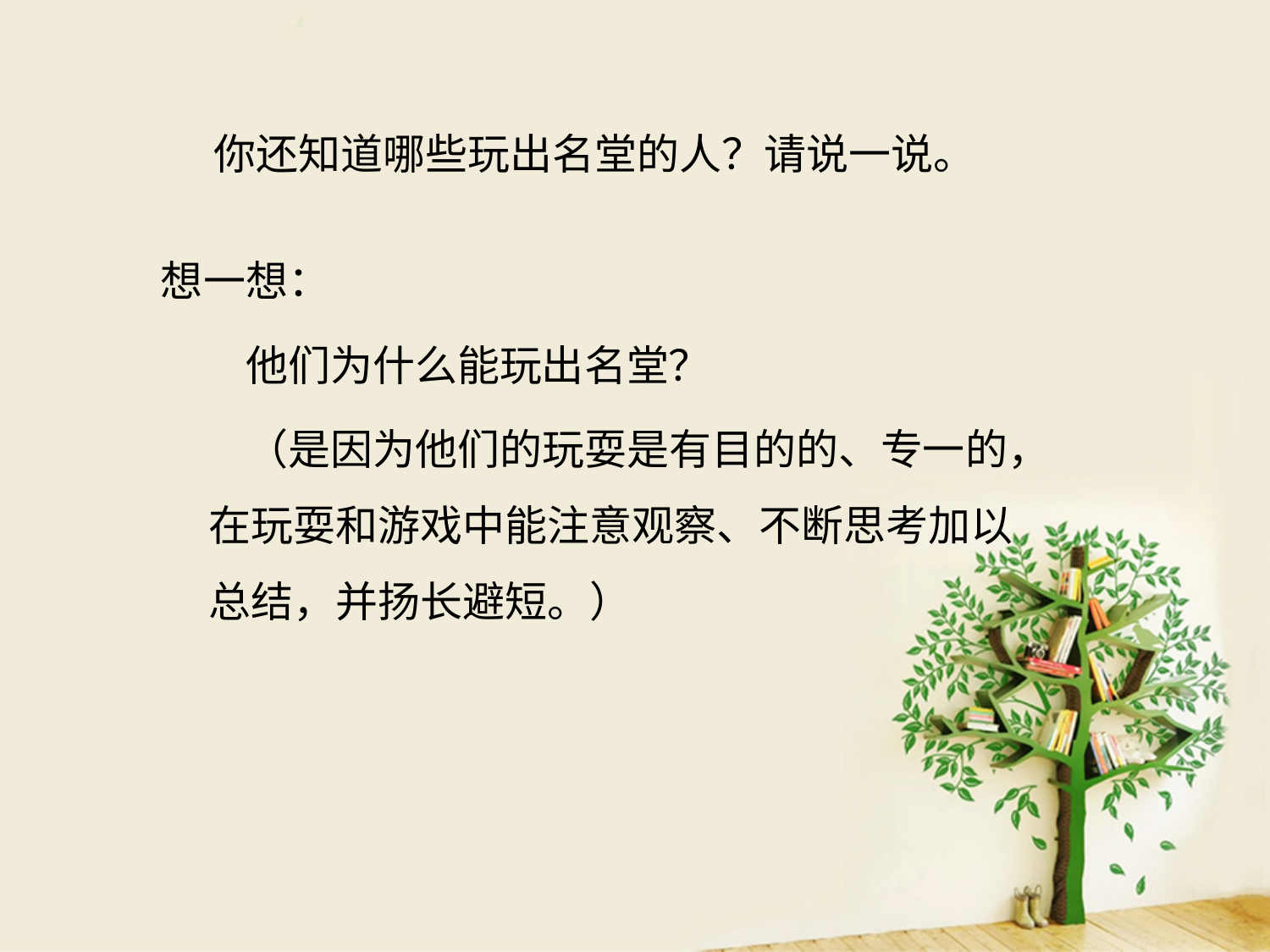

# 你还知道哪些玩出名堂的人？请说一说。
想一想：
　　他们为什么能玩出名堂？
　　（是因为他们的玩耍是有目的的、专一的，在玩耍和游戏中能注意观察、不断思考加以总结，并扬长避短。）